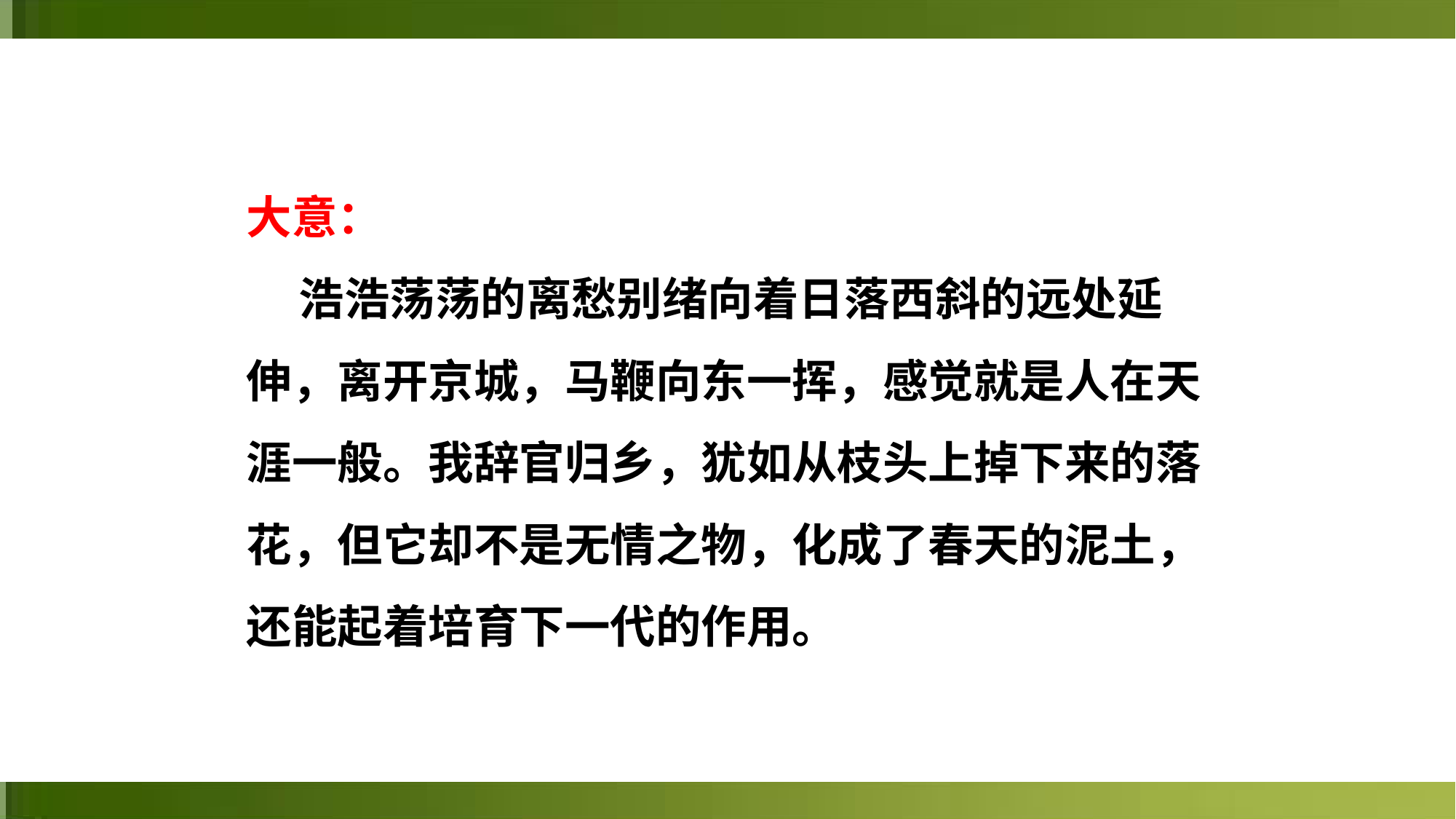

大意：
    浩浩荡荡的离愁别绪向着日落西斜的远处延伸，离开京城，马鞭向东一挥，感觉就是人在天涯一般。我辞官归乡，犹如从枝头上掉下来的落花，但它却不是无情之物，化成了春天的泥土，还能起着培育下一代的作用。